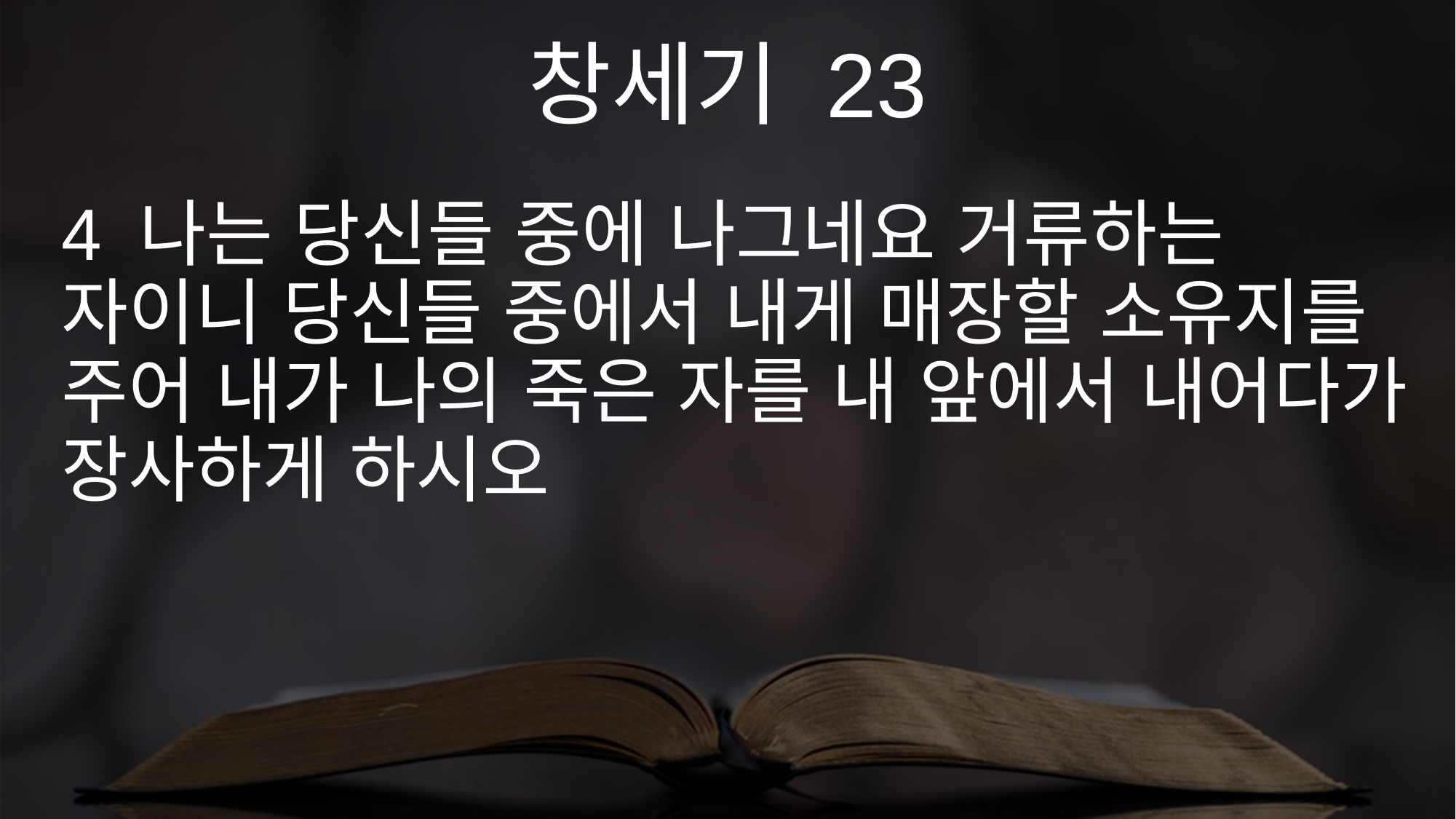

창세기 23
4 나는 당신들 중에 나그네요 거류하는 자이니 당신들 중에서 내게 매장할 소유지를 주어 내가 나의 죽은 자를 내 앞에서 내어다가 장사하게 하시오